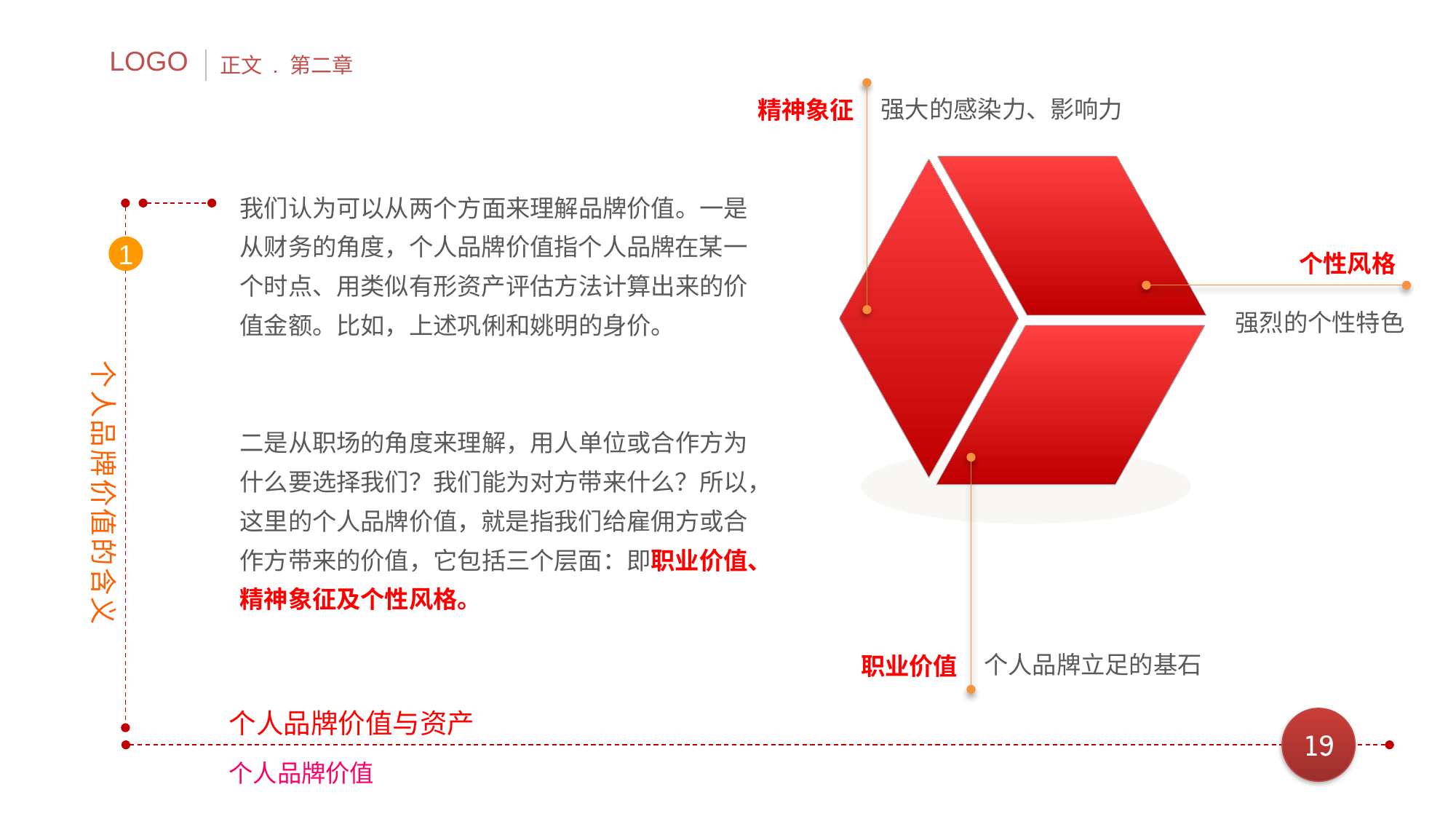

精神象征
强大的感染力、影响力

我们认为可以从两个方面来理解品牌价值。一是从财务的角度，个人品牌价值指个人品牌在某一个时点、用类似有形资产评估方法计算出来的价值金额。比如，上述巩俐和姚明的身价。
个人品牌价值的含义
1
个性风格
强烈的个性特色

二是从职场的角度来理解，用人单位或合作方为什么要选择我们？我们能为对方带来什么？所以，这里的个人品牌价值，就是指我们给雇佣方或合作方带来的价值，它包括三个层面：即职业价值、精神象征及个性风格。

个人品牌立足的基石
职业价值

个人品牌价值